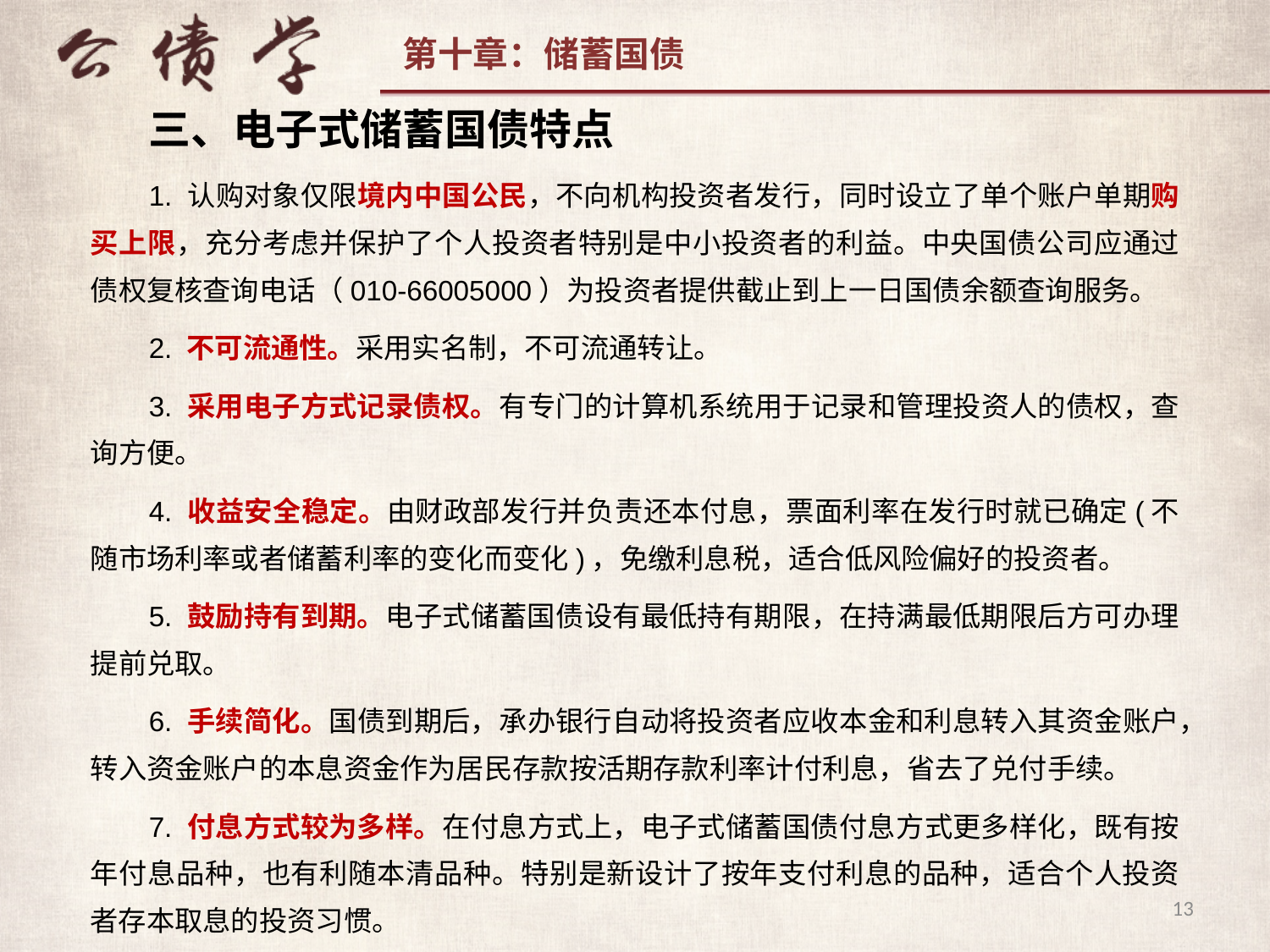

三、电子式储蓄国债特点
1. 认购对象仅限境内中国公民，不向机构投资者发行，同时设立了单个账户单期购买上限，充分考虑并保护了个人投资者特别是中小投资者的利益。中央国债公司应通过债权复核查询电话（010-66005000）为投资者提供截止到上一日国债余额查询服务。
2. 不可流通性。采用实名制，不可流通转让。
3. 采用电子方式记录债权。有专门的计算机系统用于记录和管理投资人的债权，查询方便。
4. 收益安全稳定。由财政部发行并负责还本付息，票面利率在发行时就已确定(不随市场利率或者储蓄利率的变化而变化)，免缴利息税，适合低风险偏好的投资者。
5. 鼓励持有到期。电子式储蓄国债设有最低持有期限，在持满最低期限后方可办理提前兑取。
6. 手续简化。国债到期后，承办银行自动将投资者应收本金和利息转入其资金账户，转入资金账户的本息资金作为居民存款按活期存款利率计付利息，省去了兑付手续。
7. 付息方式较为多样。在付息方式上，电子式储蓄国债付息方式更多样化，既有按年付息品种，也有利随本清品种。特别是新设计了按年支付利息的品种，适合个人投资者存本取息的投资习惯。
13